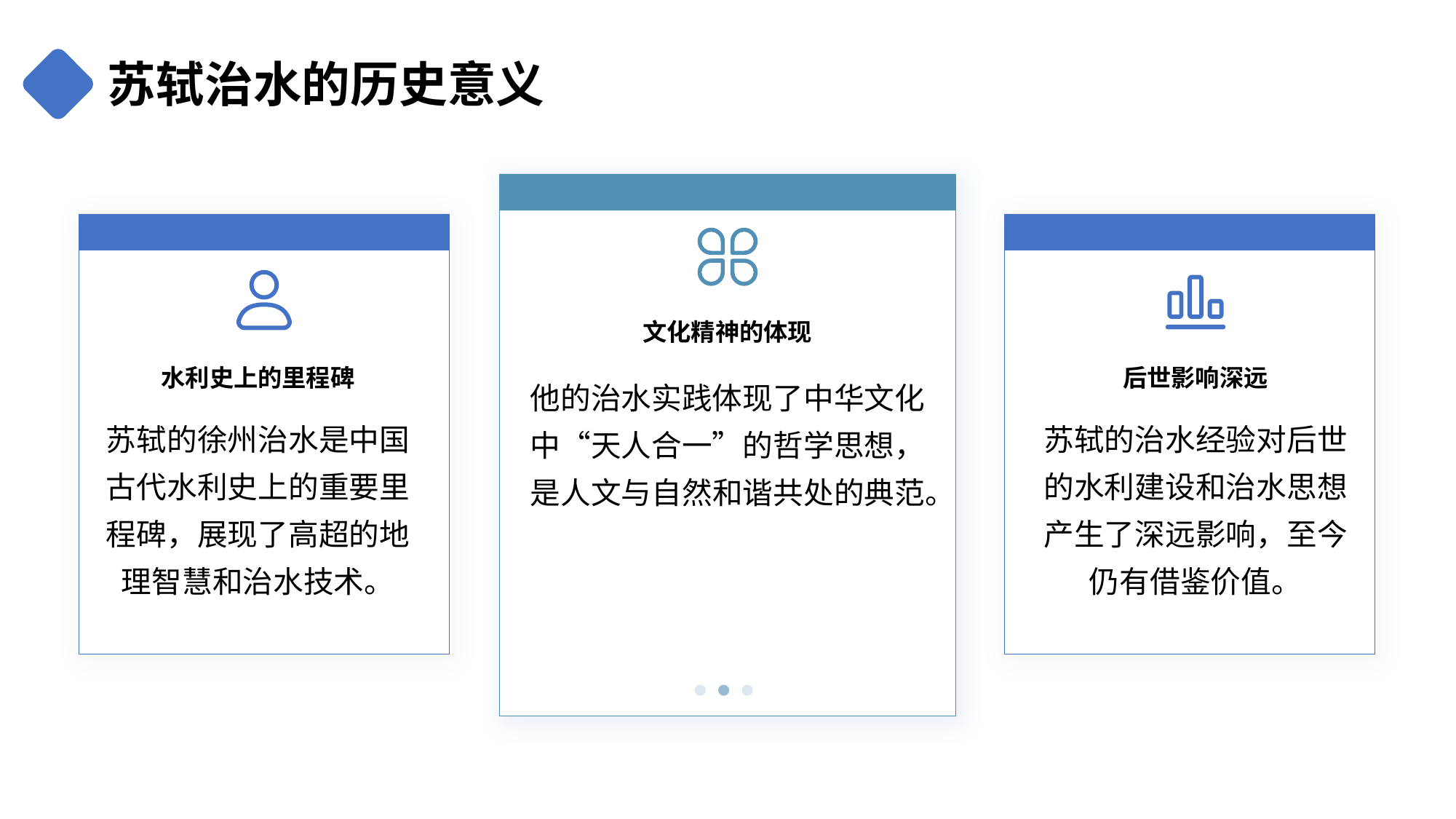

苏轼治水的历史意义

文化精神的体现
水利史上的里程碑
后世影响深远
他的治水实践体现了中华文化中“天人合一”的哲学思想，是人文与自然和谐共处的典范。
苏轼的徐州治水是中国古代水利史上的重要里程碑，展现了高超的地理智慧和治水技术。
苏轼的治水经验对后世的水利建设和治水思想产生了深远影响，至今仍有借鉴价值。